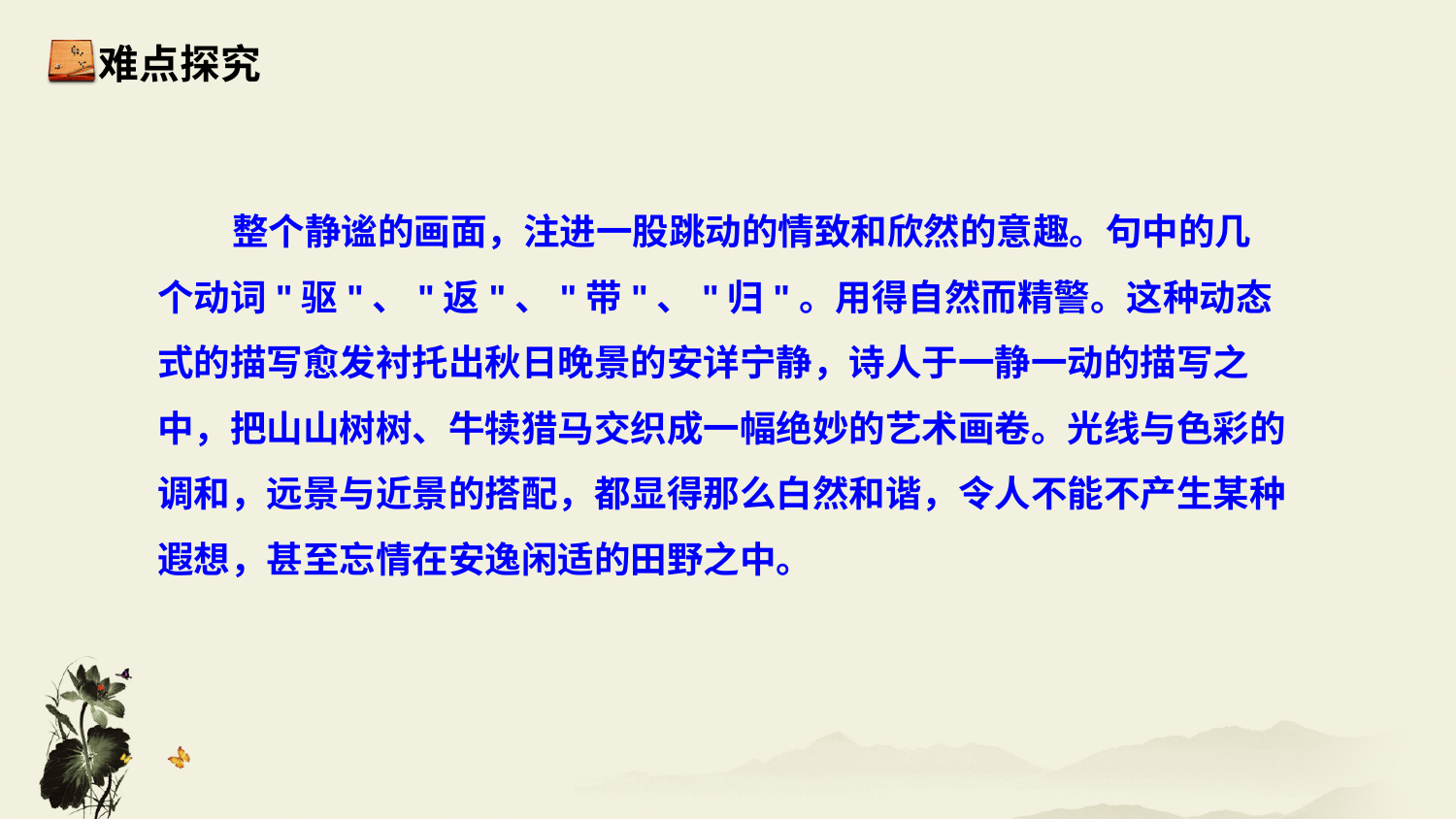

难点探究
        整个静谧的画面，注进一股跳动的情致和欣然的意趣。句中的几个动词"驱"、"返"、"带"、"归"。用得自然而精警。这种动态式的描写愈发衬托出秋日晚景的安详宁静，诗人于一静一动的描写之中，把山山树树、牛犊猎马交织成一幅绝妙的艺术画卷。光线与色彩的调和，远景与近景的搭配，都显得那么白然和谐，令人不能不产生某种遐想，甚至忘情在安逸闲适的田野之中。